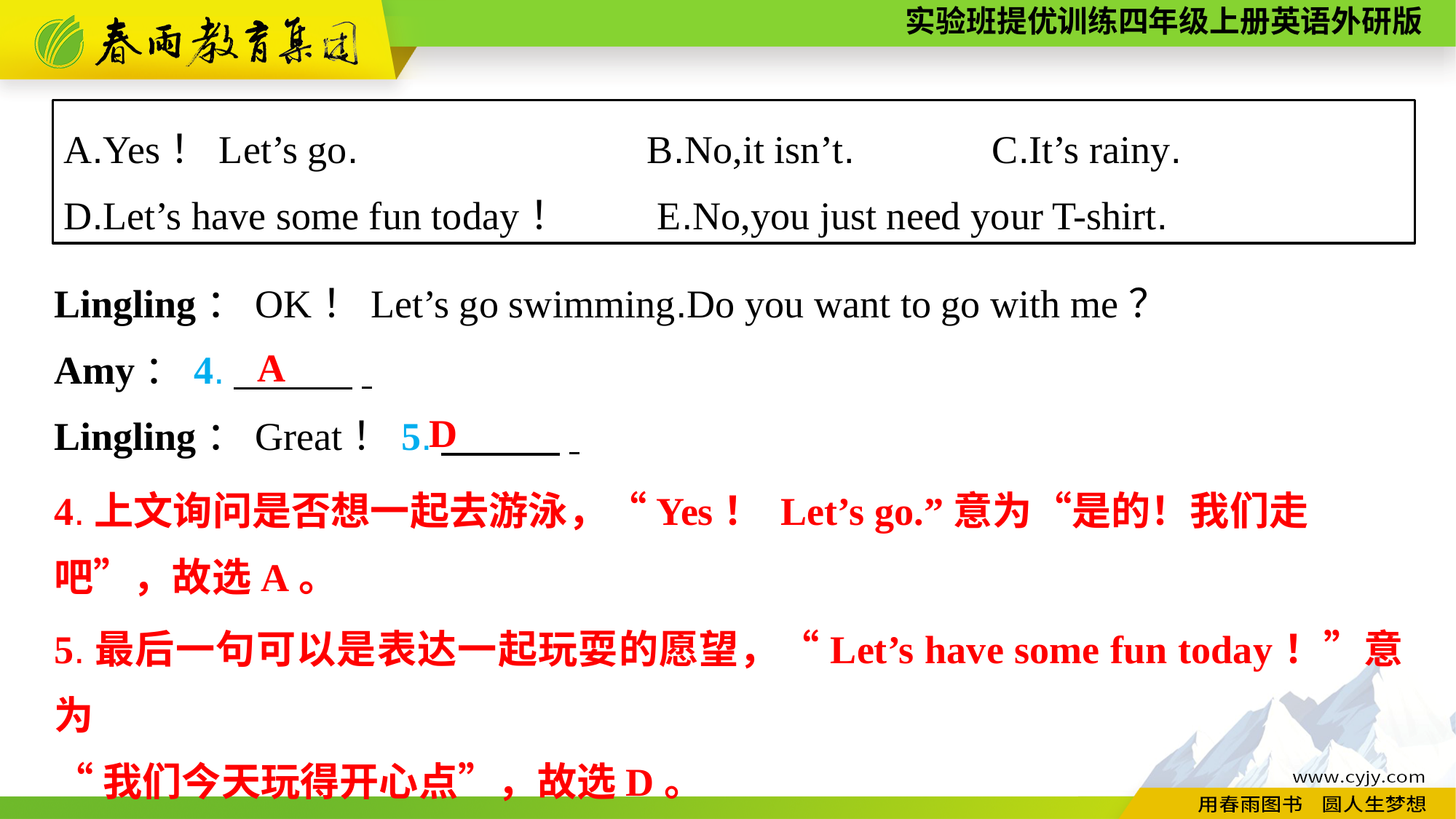

A.Yes！Let’s go.　　　                 B.No,it isn’t.　　　C.It’s rainy.
D.Let’s have some fun today！　　E.No,you just need your T-shirt.
Lingling：OK！Let’s go swimming.Do you want to go with me？
Amy：4.　　　.
Lingling：Great！5.　　　.
A
D
4.上文询问是否想一起去游泳，“Yes！ Let’s go.”意为“是的！我们走吧”，故选A。
5.最后一句可以是表达一起玩耍的愿望，“Let’s have some fun today！”意为
“我们今天玩得开心点”，故选D。